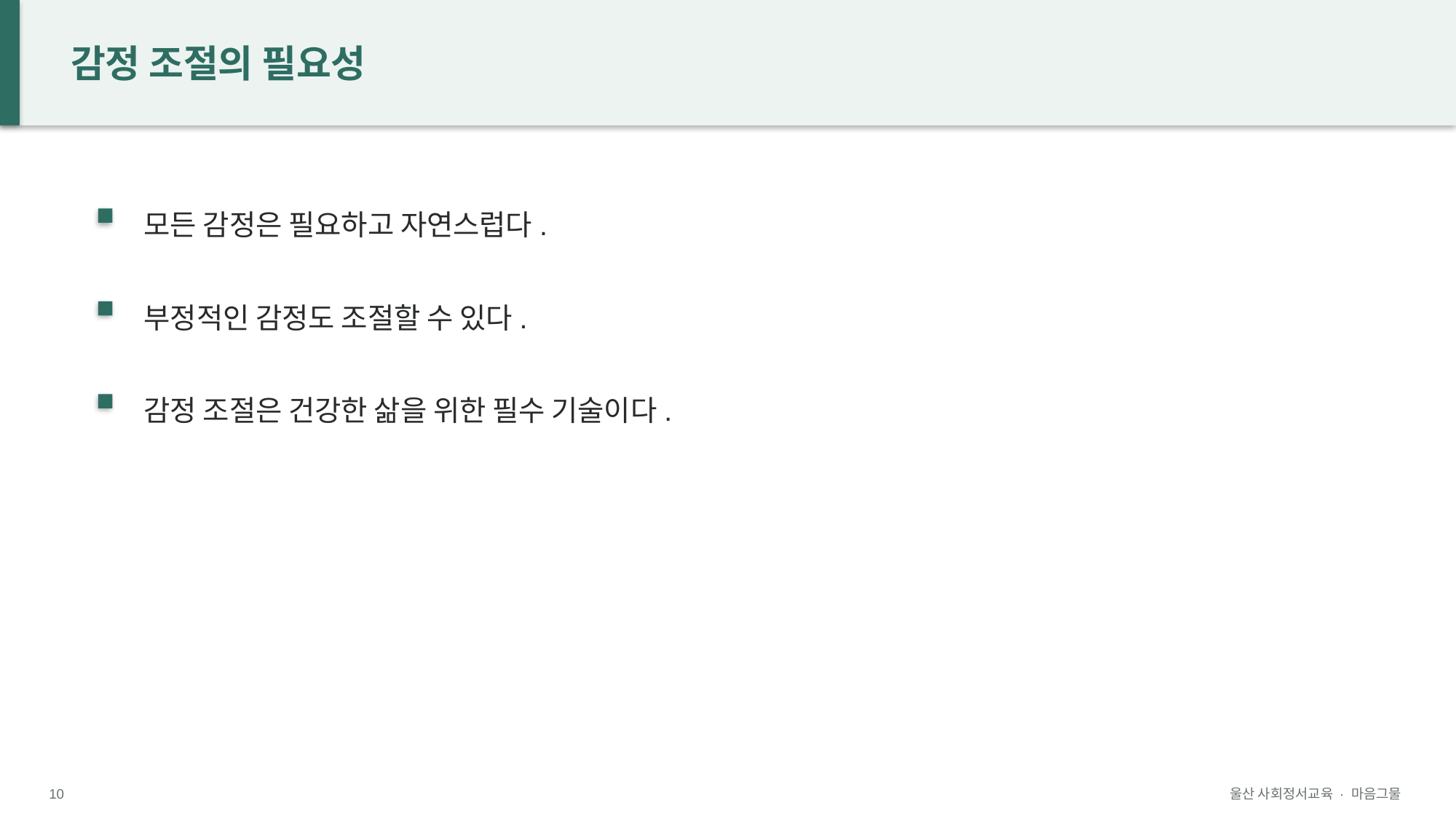

감정 조절의 필요성
모든 감정은 필요하고 자연스럽다.

부정적인 감정도 조절할 수 있다.

감정 조절은 건강한 삶을 위한 필수 기술이다.

10
울산 사회정서교육 · 마음그물